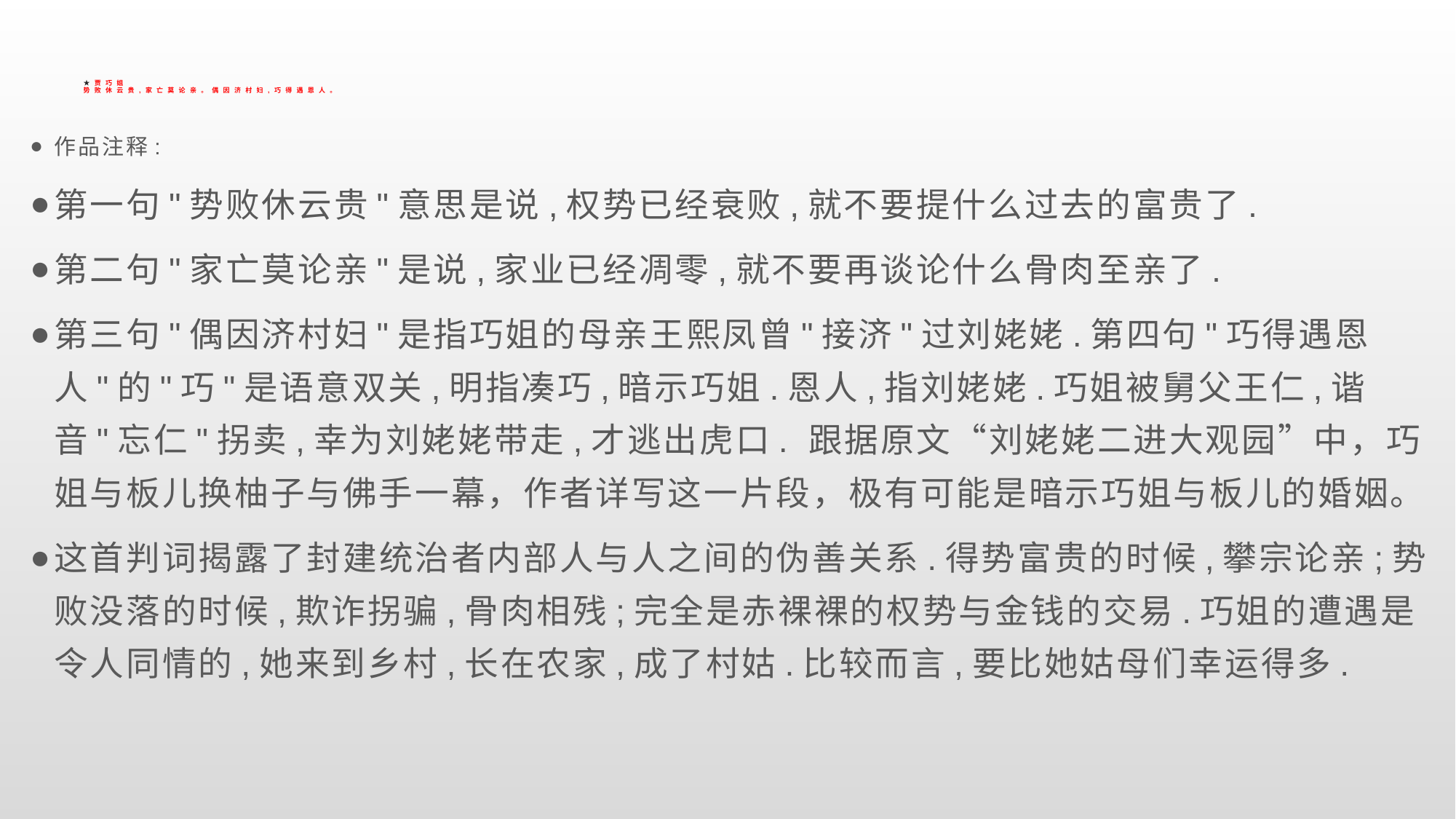

# ★贾巧姐 势败休云贵,家亡莫论亲。偶因济村妇,巧得遇恩人。
作品注释:
第一句"势败休云贵"意思是说,权势已经衰败,就不要提什么过去的富贵了.
第二句"家亡莫论亲"是说,家业已经凋零,就不要再谈论什么骨肉至亲了.
第三句"偶因济村妇"是指巧姐的母亲王熙凤曾"接济"过刘姥姥.第四句"巧得遇恩人"的"巧"是语意双关,明指凑巧,暗示巧姐.恩人,指刘姥姥.巧姐被舅父王仁,谐音"忘仁"拐卖,幸为刘姥姥带走,才逃出虎口. 跟据原文“刘姥姥二进大观园”中，巧姐与板儿换柚子与佛手一幕，作者详写这一片段，极有可能是暗示巧姐与板儿的婚姻。
这首判词揭露了封建统治者内部人与人之间的伪善关系.得势富贵的时候,攀宗论亲;势败没落的时候,欺诈拐骗,骨肉相残;完全是赤裸裸的权势与金钱的交易.巧姐的遭遇是令人同情的,她来到乡村,长在农家,成了村姑.比较而言,要比她姑母们幸运得多.